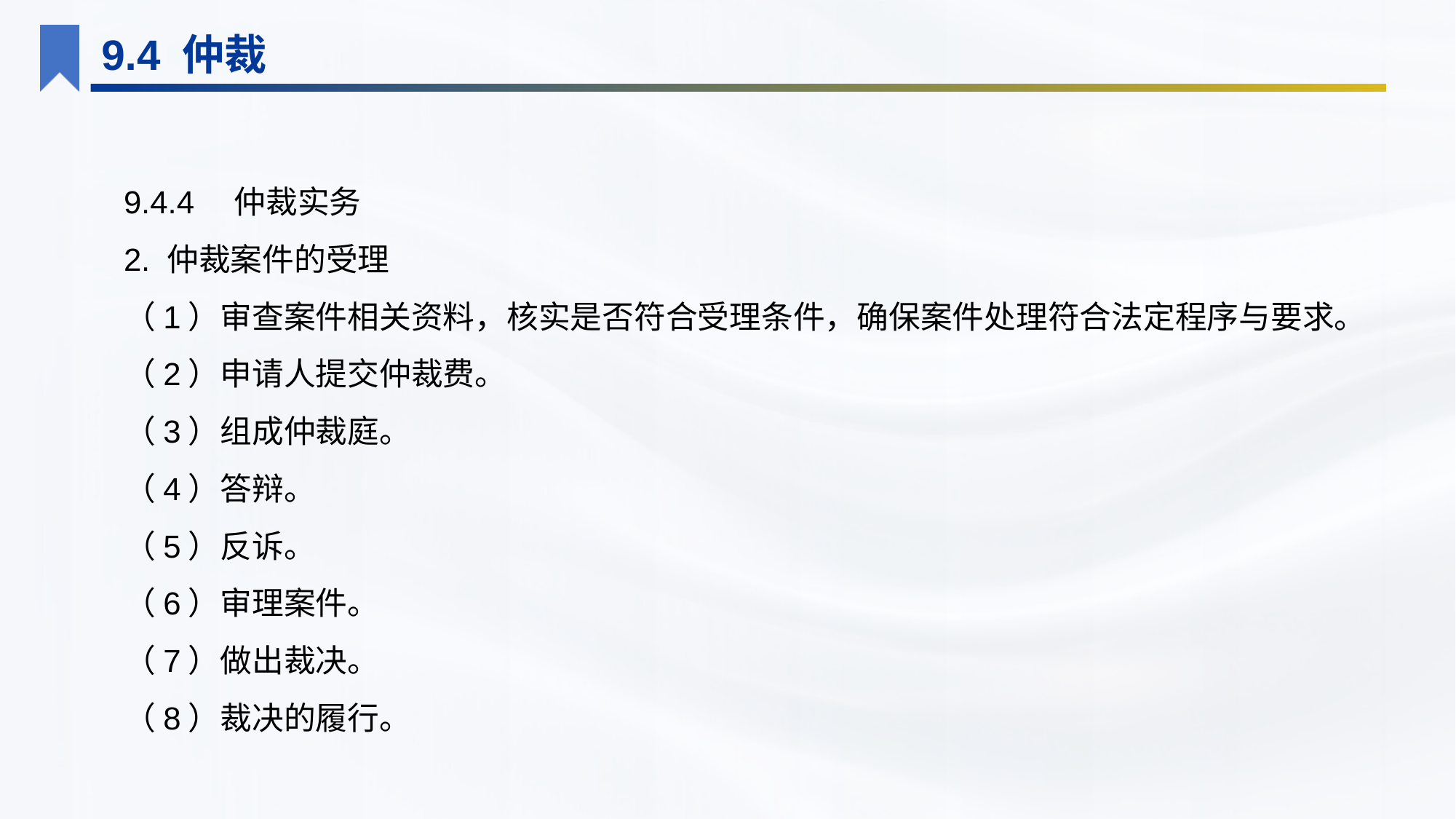

9.4 仲裁
9.4.4　仲裁实务
2. 仲裁案件的受理
（1）审查案件相关资料，核实是否符合受理条件，确保案件处理符合法定程序与要求。
（2）申请人提交仲裁费。
（3）组成仲裁庭。
（4）答辩。
（5）反诉。
（6）审理案件。
（7）做出裁决。
（8）裁决的履行。